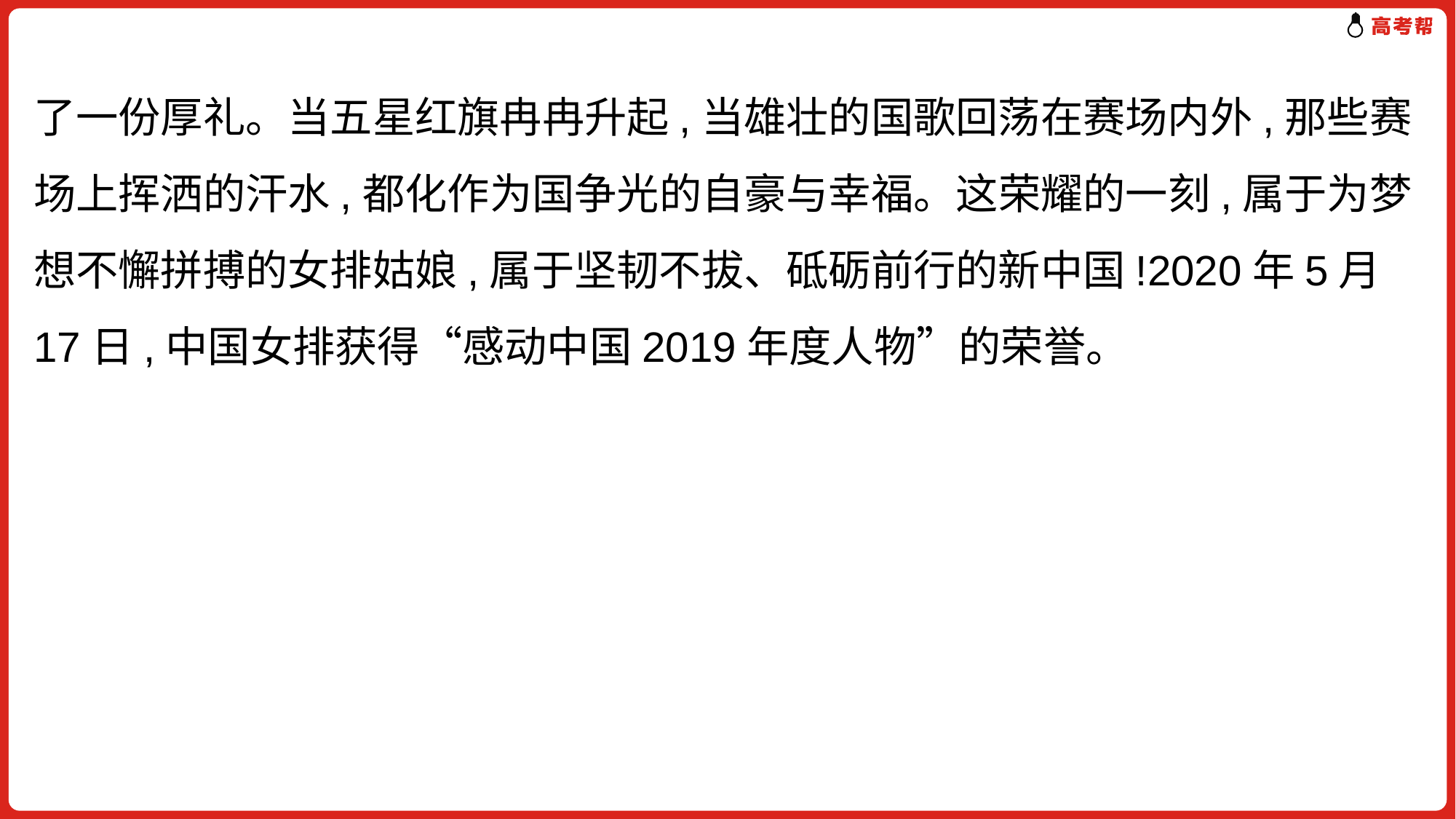

了一份厚礼。当五星红旗冉冉升起,当雄壮的国歌回荡在赛场内外,那些赛场上挥洒的汗水,都化作为国争光的自豪与幸福。这荣耀的一刻,属于为梦想不懈拼搏的女排姑娘,属于坚韧不拔、砥砺前行的新中国!2020年5月17日,中国女排获得“感动中国2019年度人物”的荣誉。